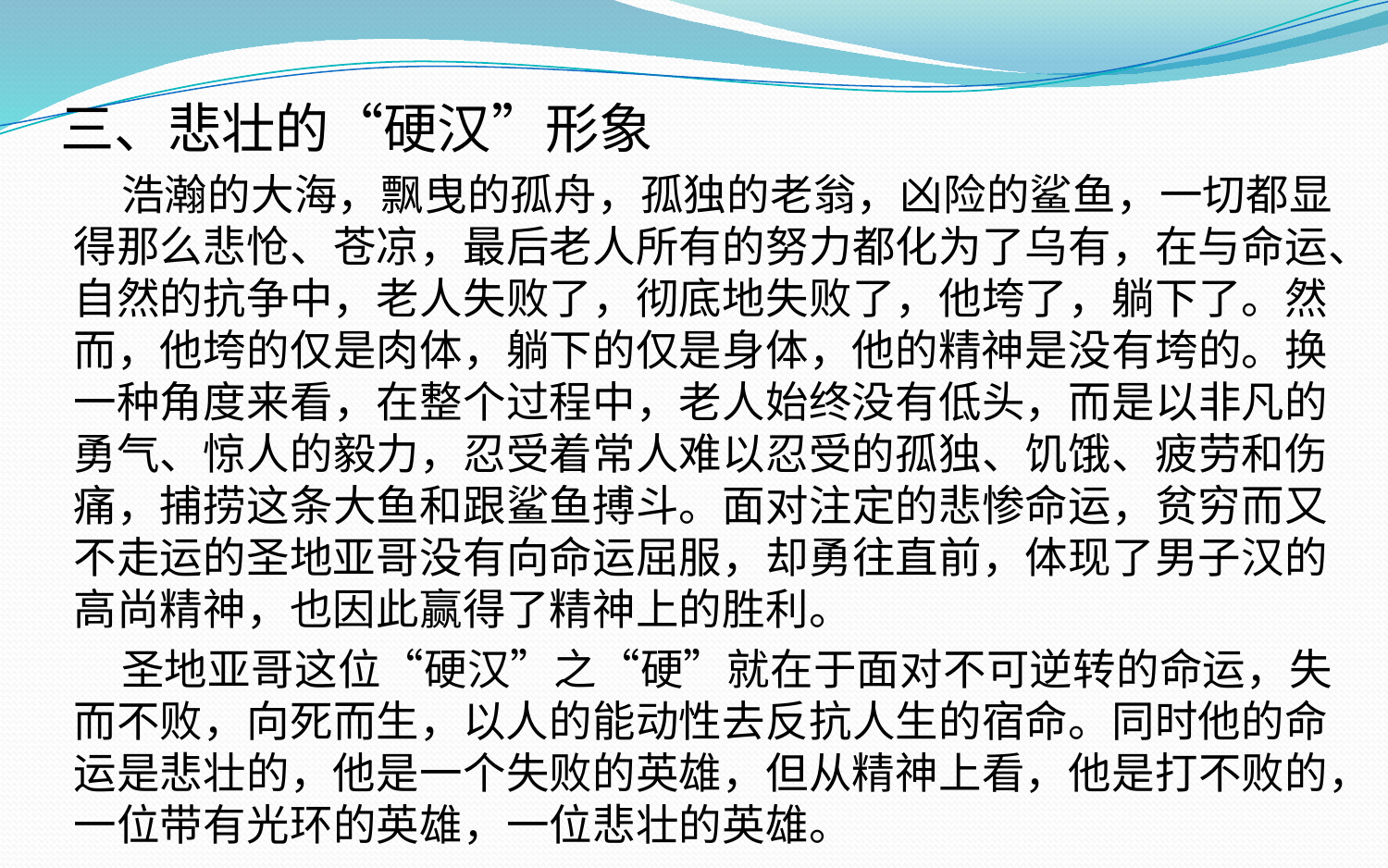

# 三、悲壮的“硬汉”形象
    浩瀚的大海，飘曳的孤舟，孤独的老翁，凶险的鲨鱼，一切都显得那么悲怆、苍凉，最后老人所有的努力都化为了乌有，在与命运、自然的抗争中，老人失败了，彻底地失败了，他垮了，躺下了。然而，他垮的仅是肉体，躺下的仅是身体，他的精神是没有垮的。换一种角度来看，在整个过程中，老人始终没有低头，而是以非凡的勇气、惊人的毅力，忍受着常人难以忍受的孤独、饥饿、疲劳和伤痛，捕捞这条大鱼和跟鲨鱼搏斗。面对注定的悲惨命运，贫穷而又不走运的圣地亚哥没有向命运屈服，却勇往直前，体现了男子汉的高尚精神，也因此赢得了精神上的胜利。
    圣地亚哥这位“硬汉”之“硬”就在于面对不可逆转的命运，失而不败，向死而生，以人的能动性去反抗人生的宿命。同时他的命运是悲壮的，他是一个失败的英雄，但从精神上看，他是打不败的，一位带有光环的英雄，一位悲壮的英雄。